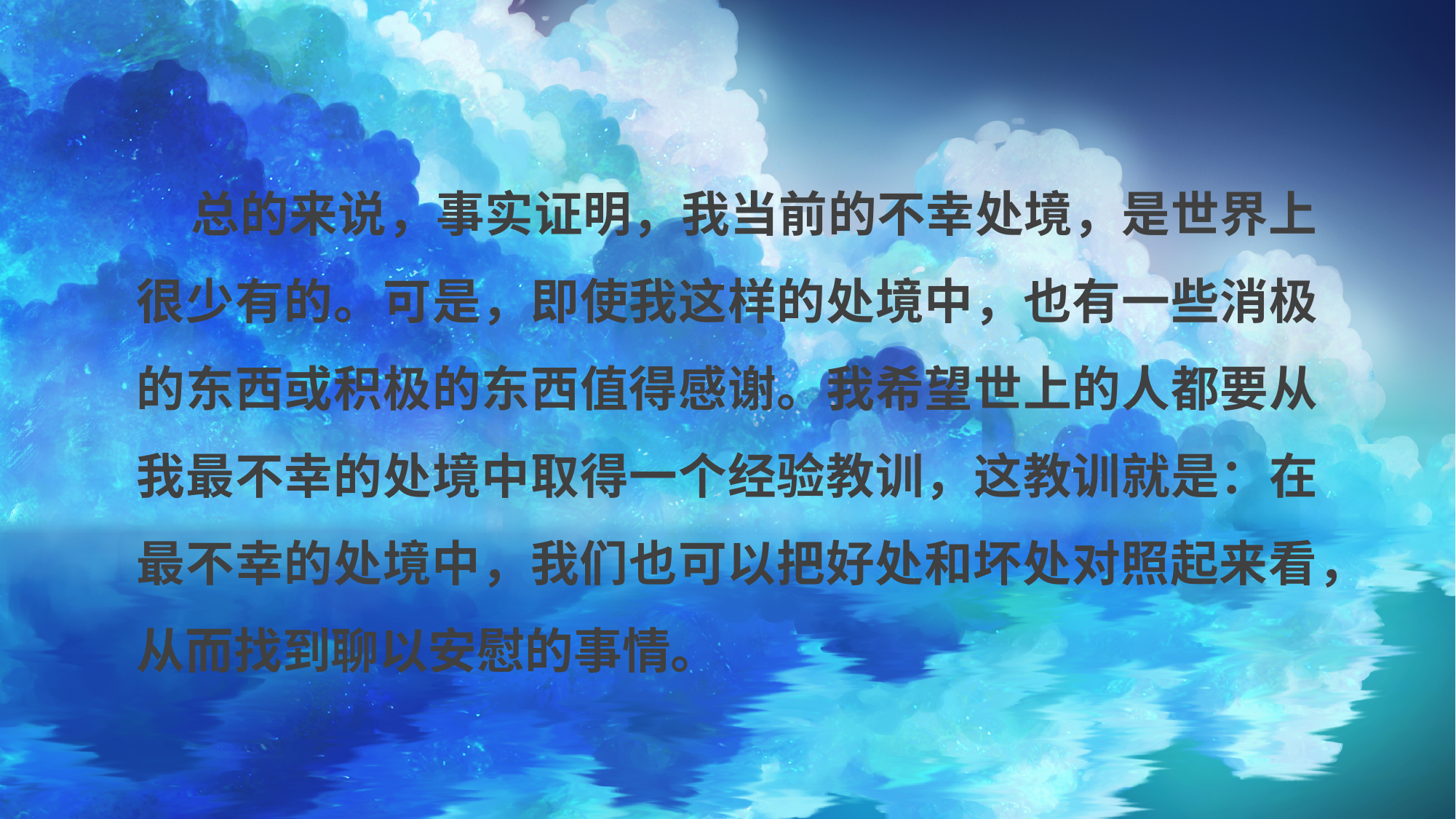

总的来说，事实证明，我当前的不幸处境，是世界上很少有的。可是，即使我这样的处境中，也有一些消极的东西或积极的东西值得感谢。我希望世上的人都要从我最不幸的处境中取得一个经验教训，这教训就是：在最不幸的处境中，我们也可以把好处和坏处对照起来看，从而找到聊以安慰的事情。